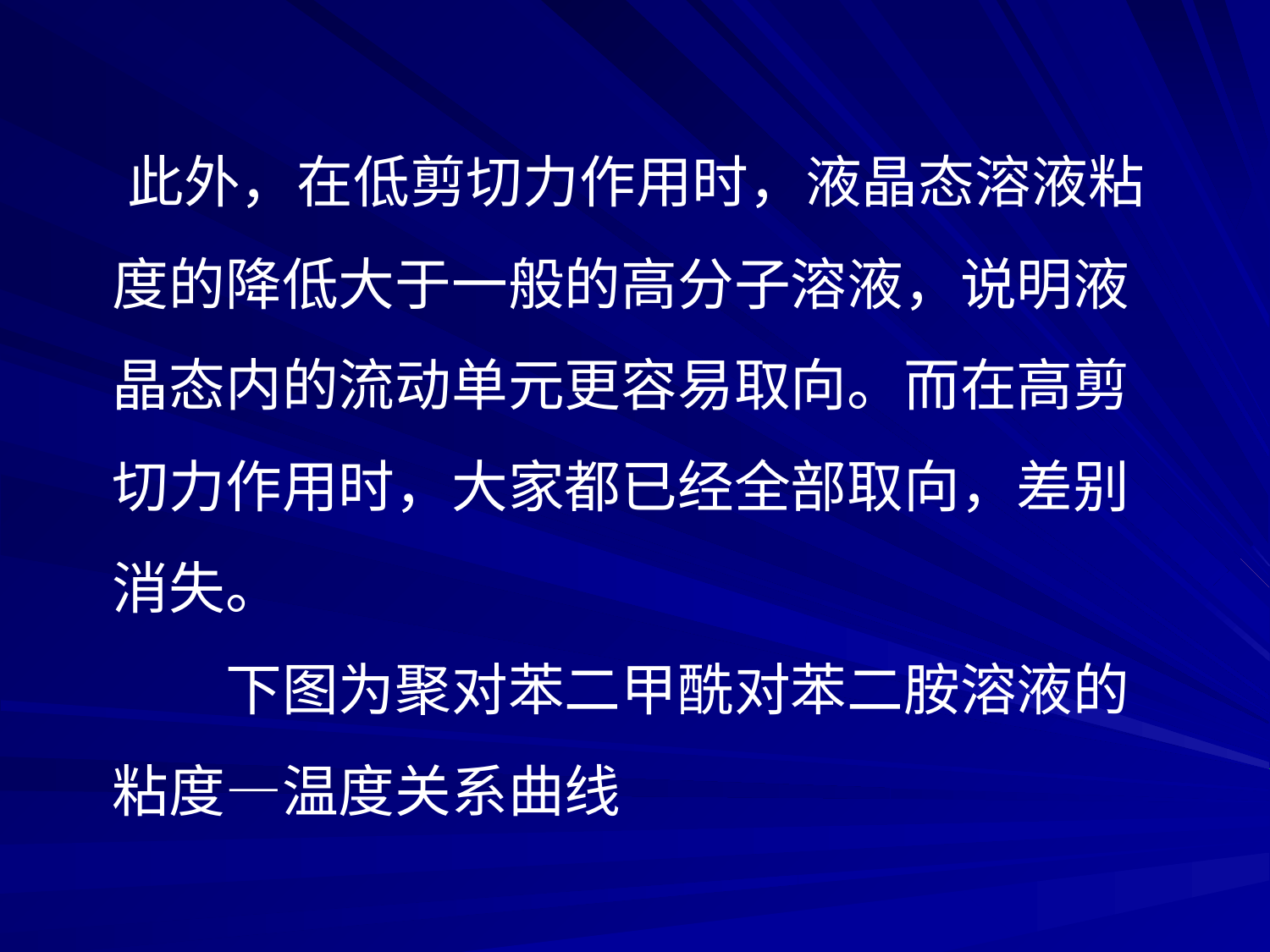

此外，在低剪切力作用时，液晶态溶液粘
度的降低大于一般的高分子溶液，说明液
晶态内的流动单元更容易取向。而在高剪
切力作用时，大家都已经全部取向，差别
消失。
　　下图为聚对苯二甲酰对苯二胺溶液的
粘度—温度关系曲线